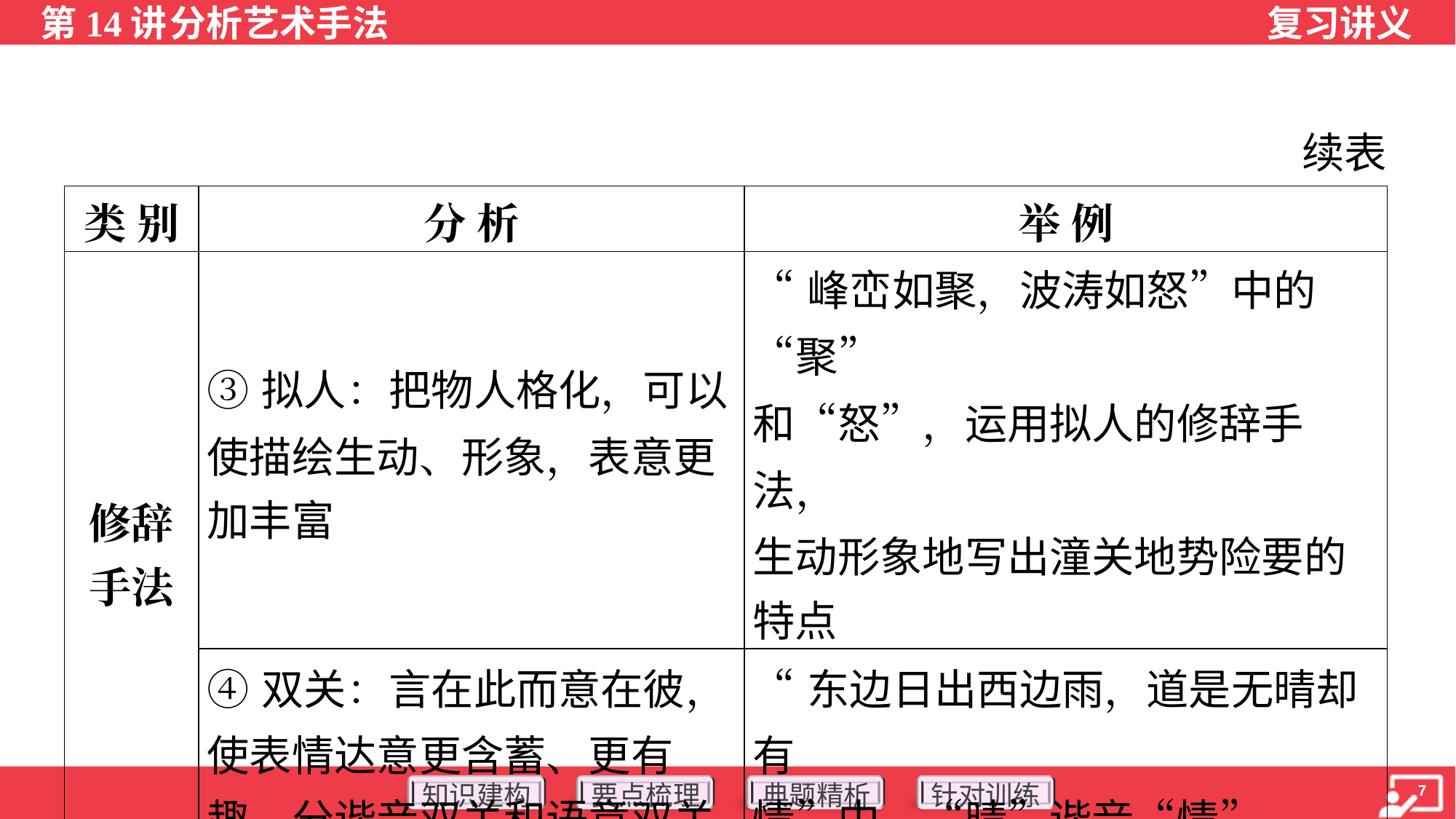

续表
| 类 别 | 分 析 | 举 例 |
| --- | --- | --- |
| 修辞 手法 | ③拟人：把物人格化，可以 使描绘生动、形象，表意更 加丰富 | “峰峦如聚，波涛如怒”中的“聚” 和“怒”，运用拟人的修辞手法， 生动形象地写出潼关地势险要的 特点 |
|  | ④双关：言在此而意在彼， 使表情达意更含蓄、更有 趣。分谐音双关和语意双关 | “东边日出西边雨，道是无晴却有 情”中，“晴”谐音“情” |